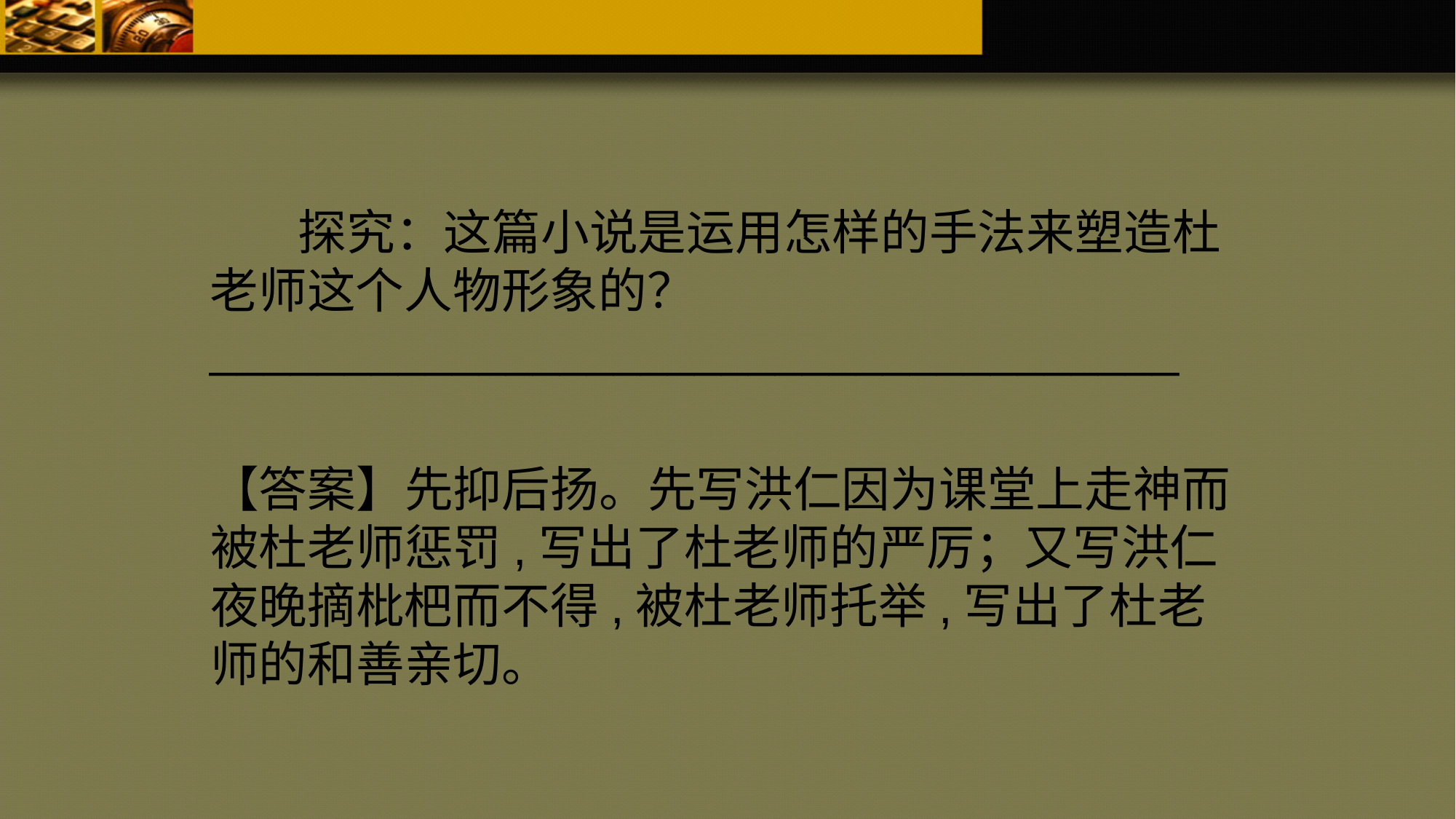

探究：这篇小说是运用怎样的手法来塑造杜老师这个人物形象的？
____________________________________
【答案】先抑后扬。先写洪仁因为课堂上走神而被杜老师惩罚,写出了杜老师的严厉；又写洪仁夜晚摘枇杷而不得,被杜老师托举,写出了杜老师的和善亲切。